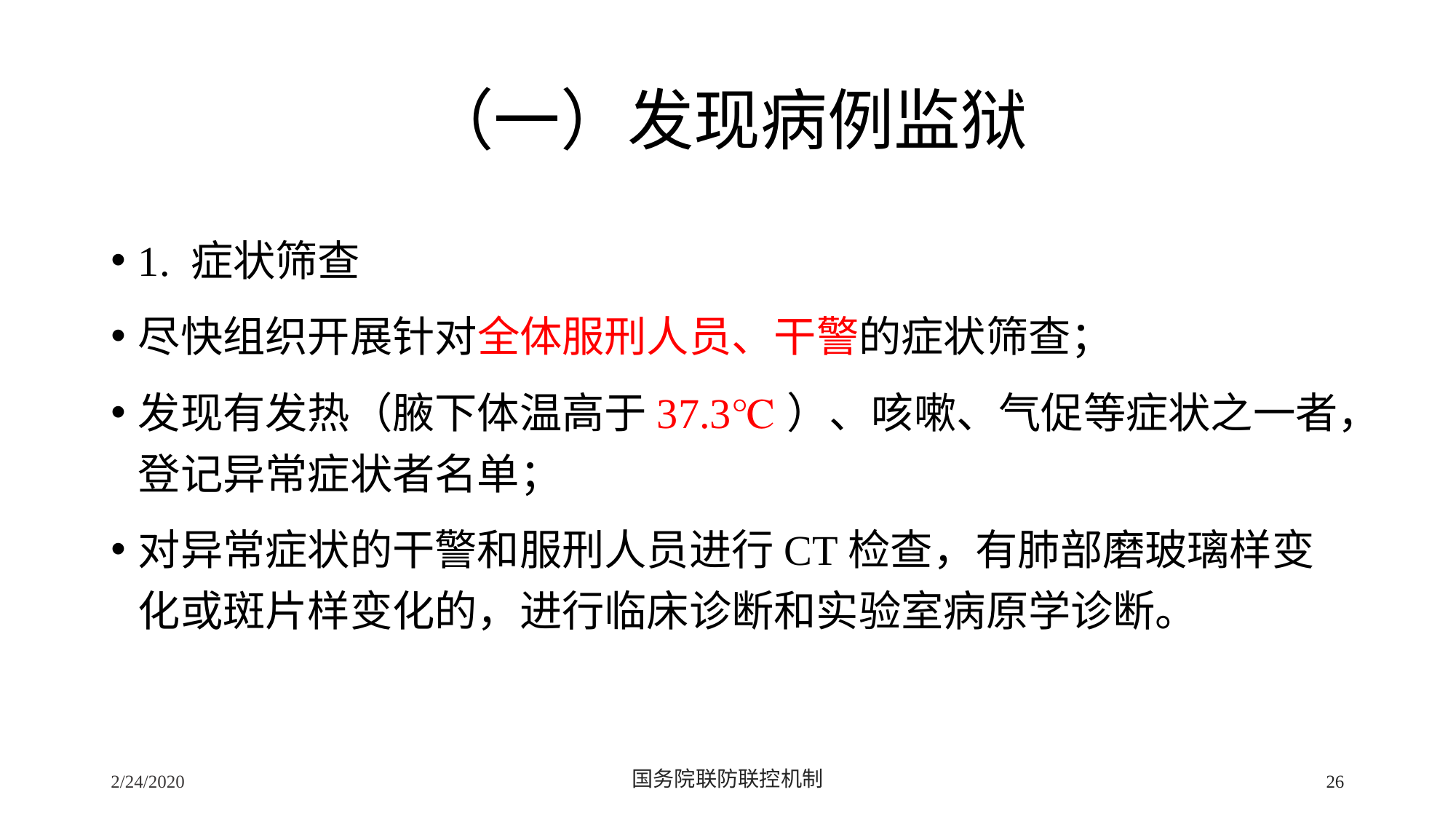

# （一）发现病例监狱
1. 症状筛查
尽快组织开展针对全体服刑人员、干警的症状筛查；
发现有发热（腋下体温高于37.3℃）、咳嗽、气促等症状之一者，登记异常症状者名单；
对异常症状的干警和服刑人员进行CT检查，有肺部磨玻璃样变化或斑片样变化的，进行临床诊断和实验室病原学诊断。
2/24/2020
国务院联防联控机制
26